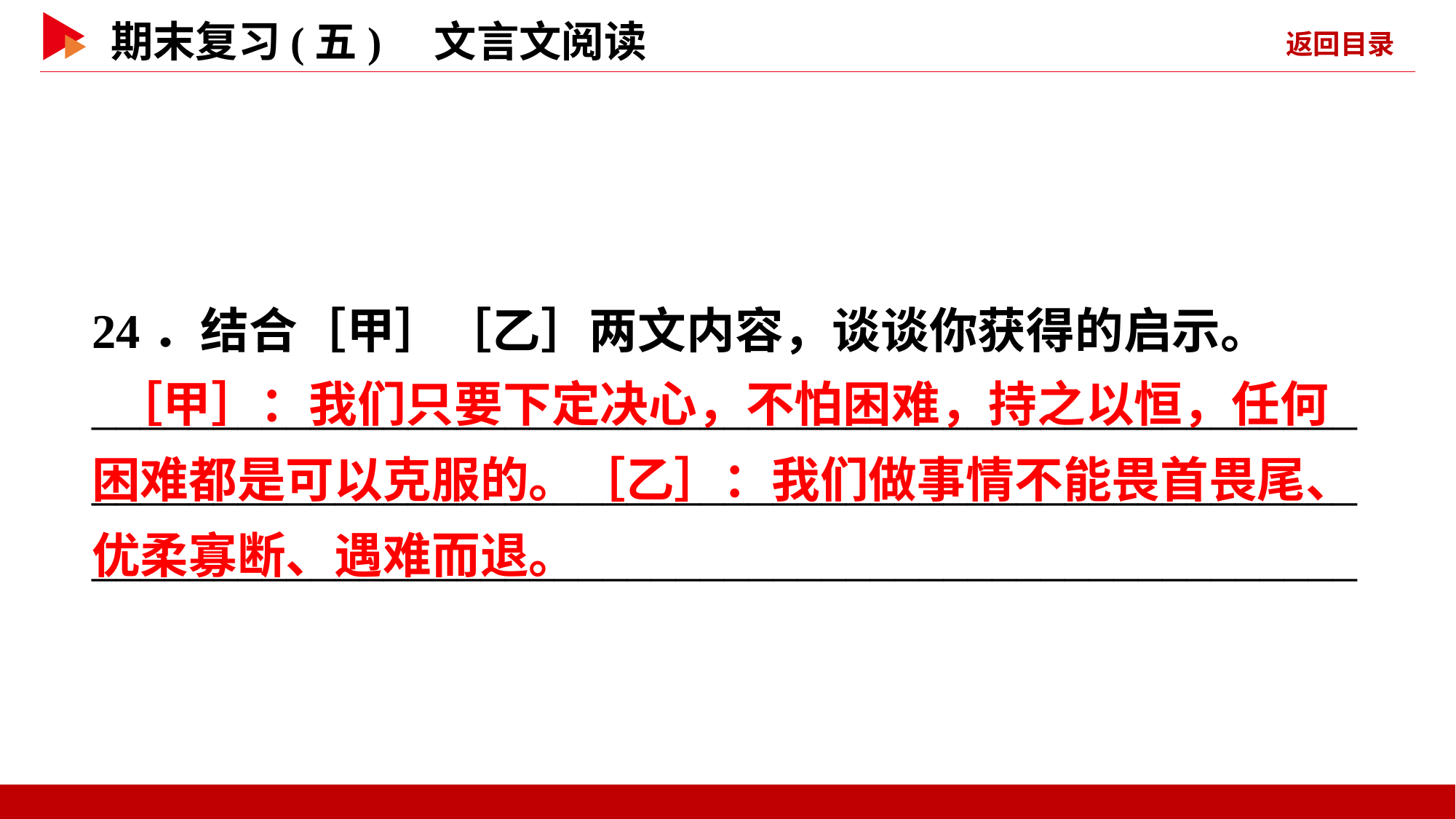

24．结合［甲］［乙］两文内容，谈谈你获得的启示。
____________________________________________________________________________________________________________________________________________________________
 ［甲］：我们只要下定决心，不怕困难，持之以恒，任何困难都是可以克服的。［乙］：我们做事情不能畏首畏尾、优柔寡断、遇难而退。